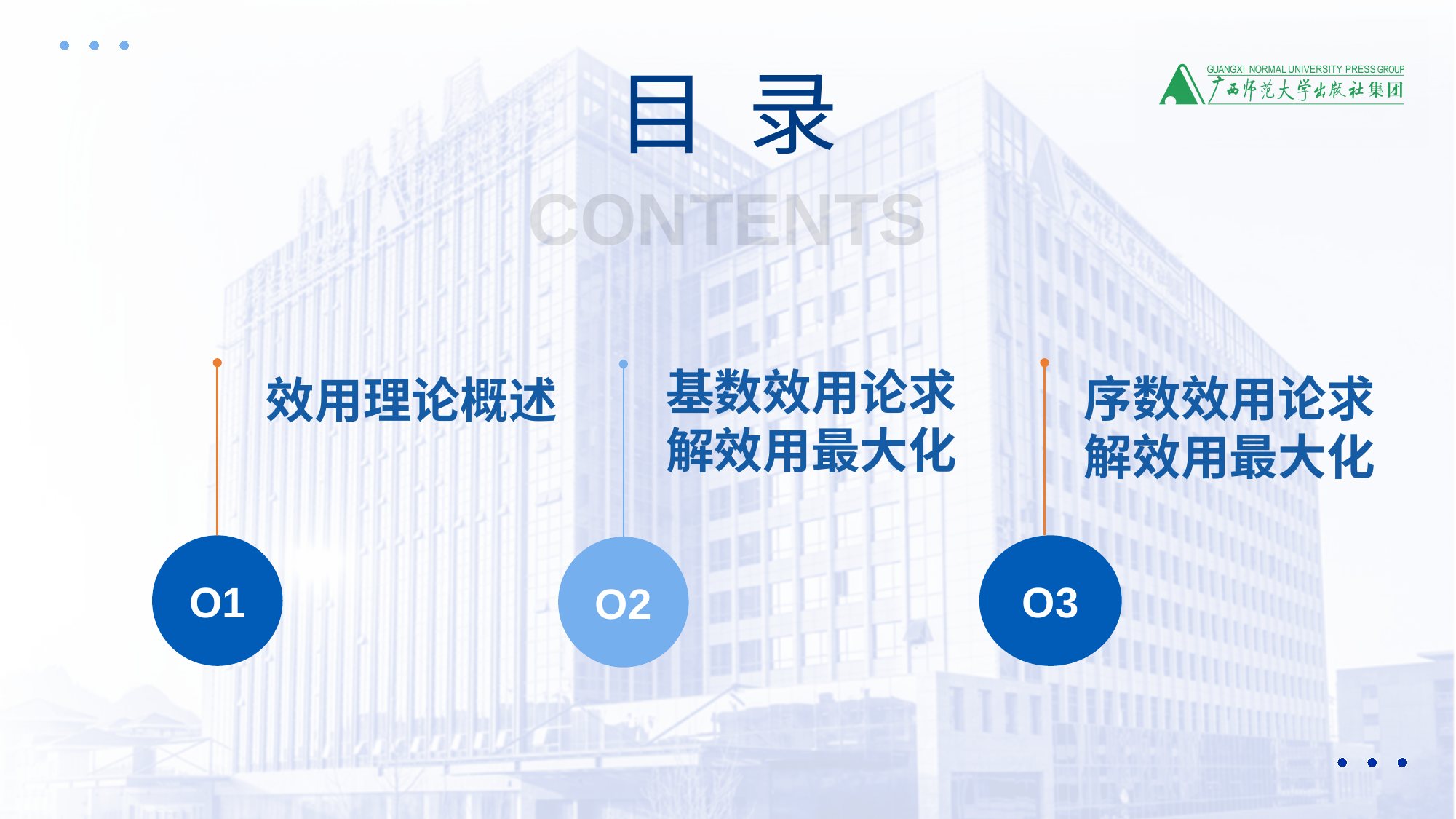

目  录
CONTENTS
基数效用论求解效用最大化
序数效用论求解效用最大化
效用理论概述
O1
O3
O2